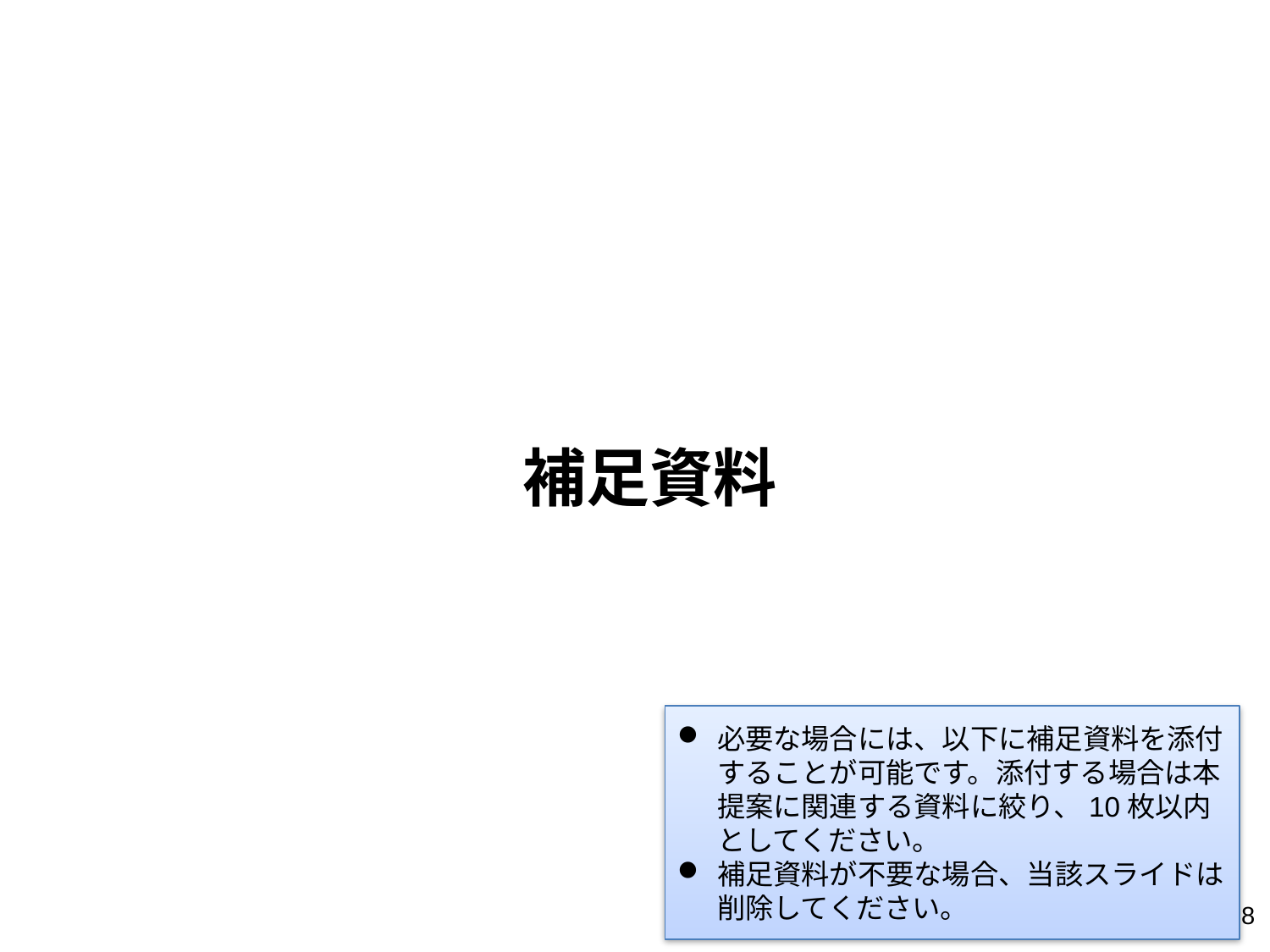

# 補足資料
必要な場合には、以下に補足資料を添付することが可能です。添付する場合は本提案に関連する資料に絞り、10枚以内としてください。
補足資料が不要な場合、当該スライドは削除してください。
18